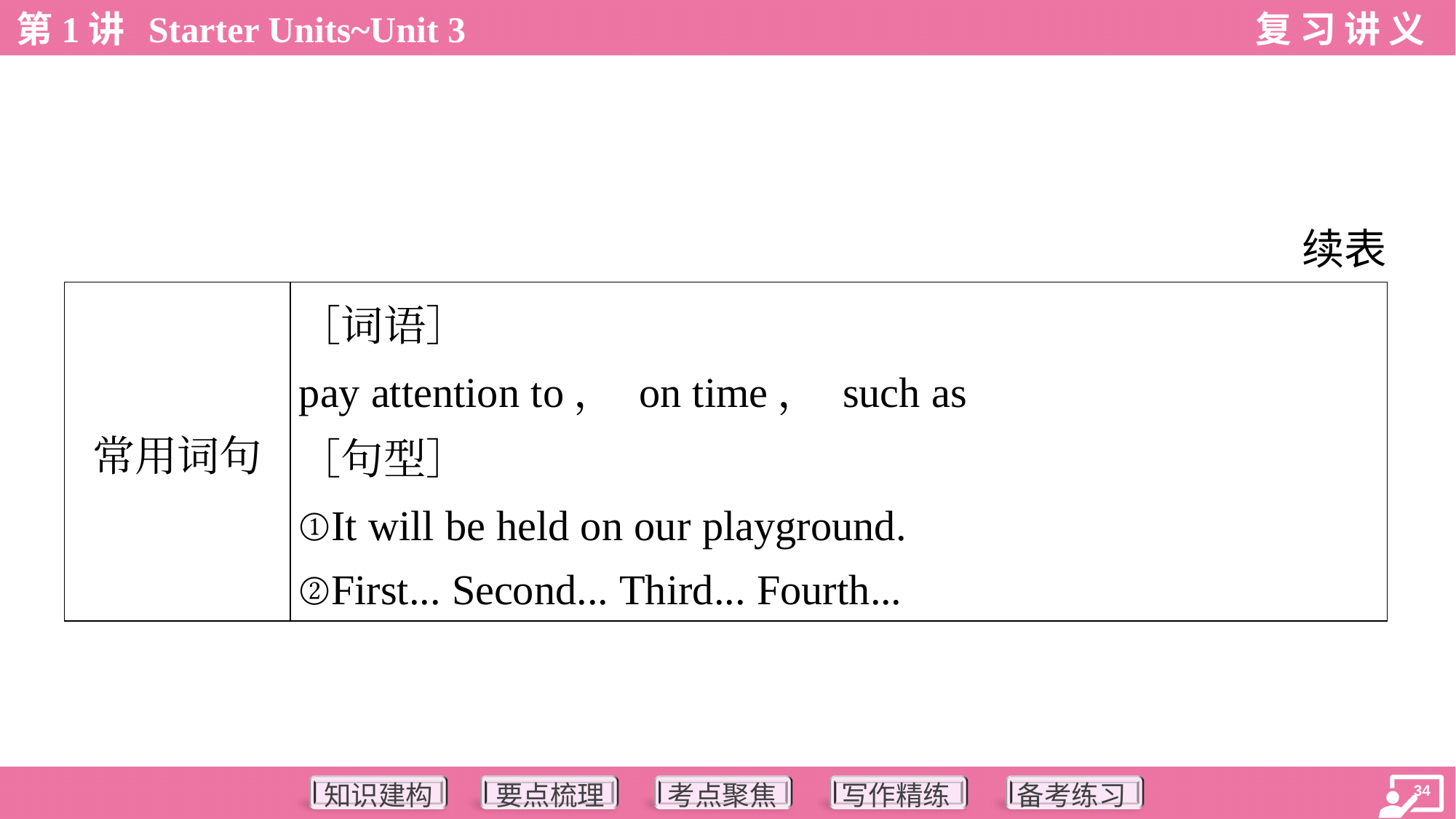

续表
| 常用词句 | ［词语］ pay attention to， on time， such as ［句型］ ①It will be held on our playground. ②First... Second... Third... Fourth... |
| --- | --- |